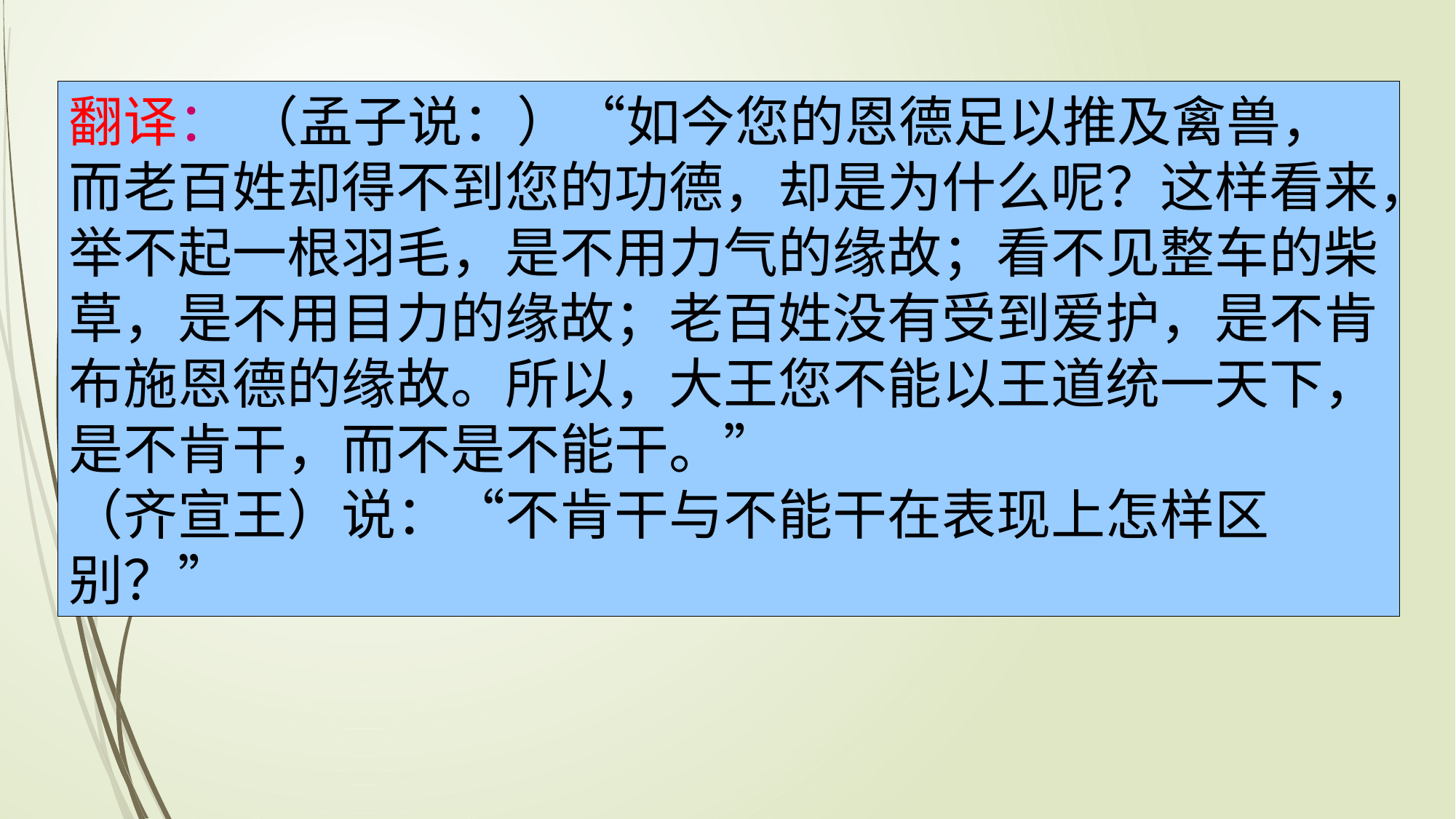

翻译： （孟子说：）“如今您的恩德足以推及禽兽，而老百姓却得不到您的功德，却是为什么呢？这样看来，举不起一根羽毛，是不用力气的缘故；看不见整车的柴草，是不用目力的缘故；老百姓没有受到爱护，是不肯布施恩德的缘故。所以，大王您不能以王道统一天下，是不肯干，而不是不能干。”
（齐宣王）说：“不肯干与不能干在表现上怎样区别？”